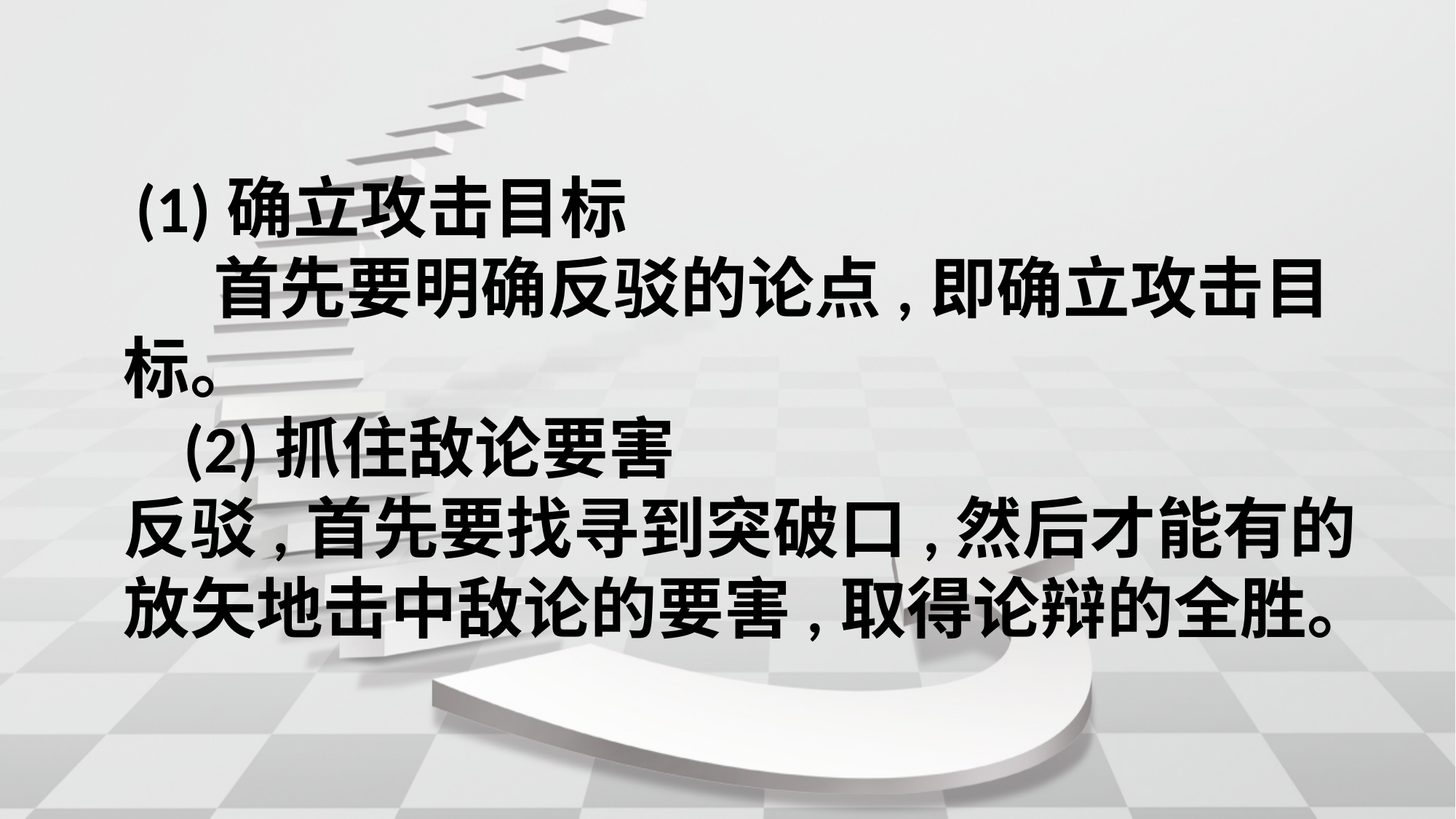

(1)确立攻击目标
    首先要明确反驳的论点,即确立攻击目标。
    (2)抓住敌论要害
反驳,首先要找寻到突破口,然后才能有的放矢地击中敌论的要害,取得论辩的全胜。